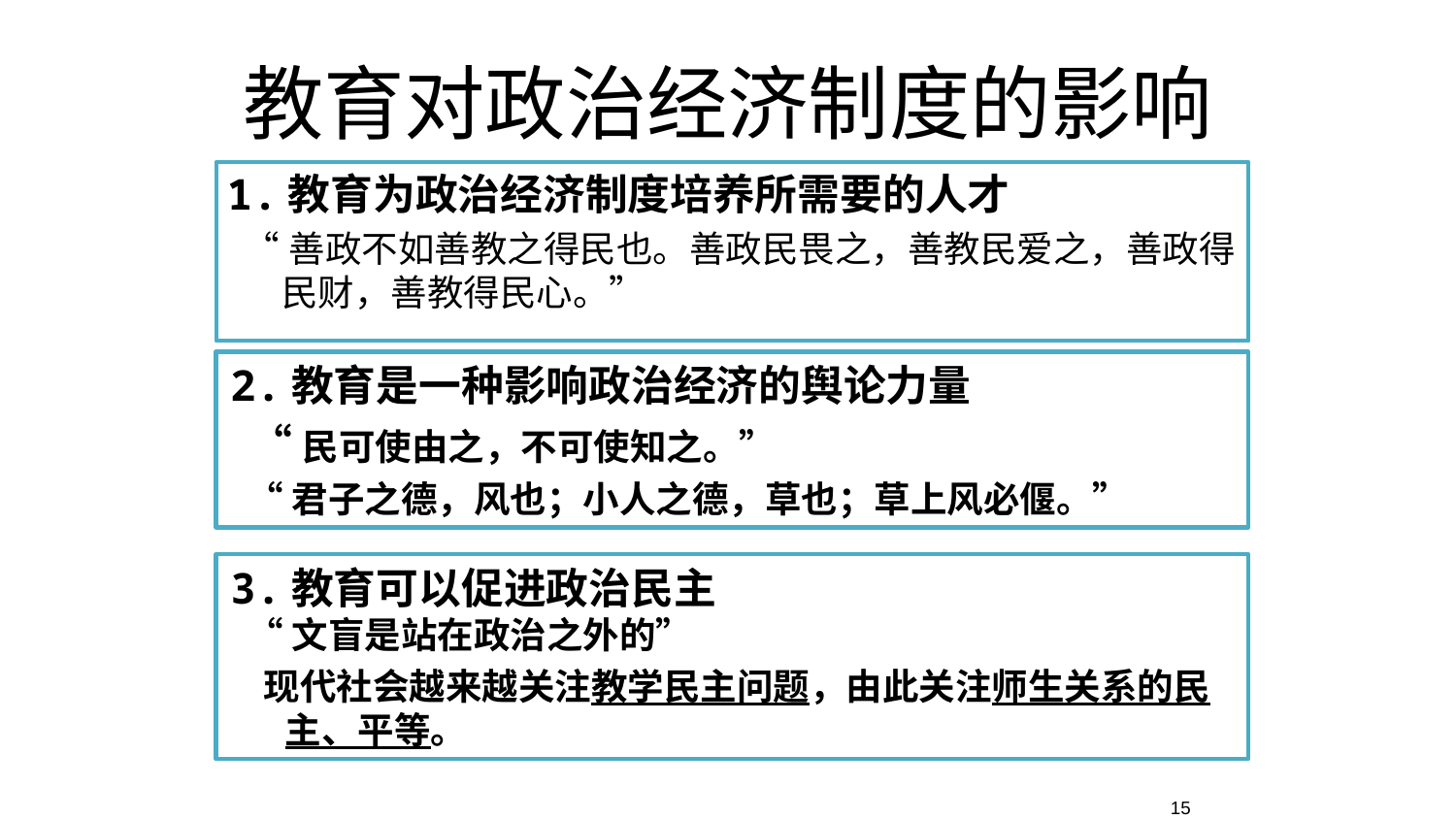

教育对政治经济制度的影响
1.教育为政治经济制度培养所需要的人才
  “善政不如善教之得民也。善政民畏之，善教民爱之，善政得民财，善教得民心。”
2.教育是一种影响政治经济的舆论力量
  “民可使由之，不可使知之。”
  “君子之德，风也；小人之德，草也；草上风必偃。”
3.教育可以促进政治民主
  “文盲是站在政治之外的”
   现代社会越来越关注教学民主问题，由此关注师生关系的民主、平等。
15